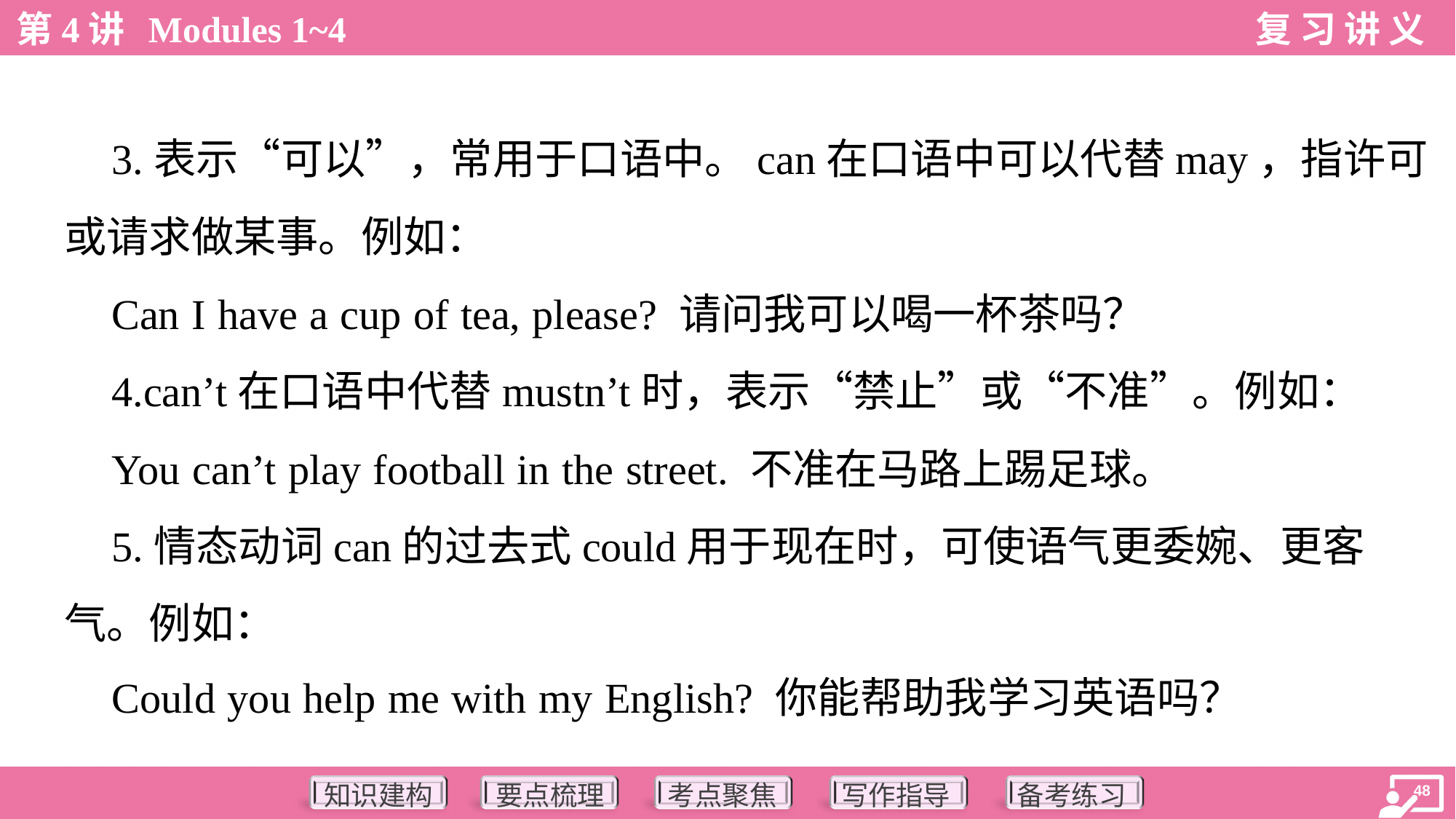

3.表示“可以”，常用于口语中。can在口语中可以代替may，指许可
或请求做某事。例如：
    Can I have a cup of tea, please? 请问我可以喝一杯茶吗？
    4.can’t在口语中代替mustn’t时，表示“禁止”或“不准”。例如：
    You can’t play football in the street. 不准在马路上踢足球。
    5.情态动词can的过去式could用于现在时，可使语气更委婉、更客
气。例如：
    Could you help me with my English? 你能帮助我学习英语吗？